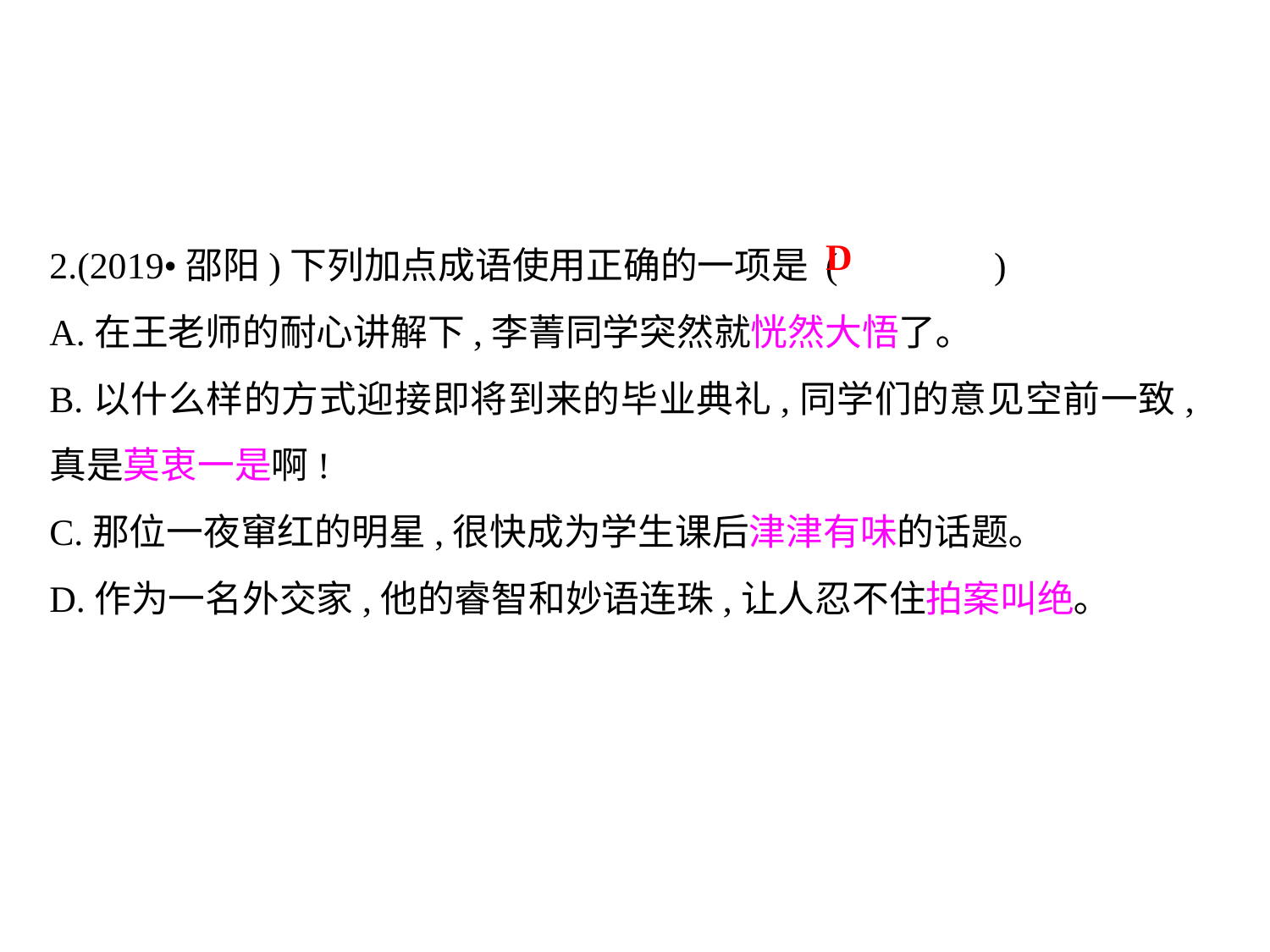

2.(2019•邵阳)下列加点成语使用正确的一项是 (	      )
A.在王老师的耐心讲解下,李菁同学突然就恍然大悟了｡
B.以什么样的方式迎接即将到来的毕业典礼,同学们的意见空前一致,真是莫衷一是啊!
C.那位一夜窜红的明星,很快成为学生课后津津有味的话题｡
D.作为一名外交家,他的睿智和妙语连珠,让人忍不住拍案叫绝｡
D